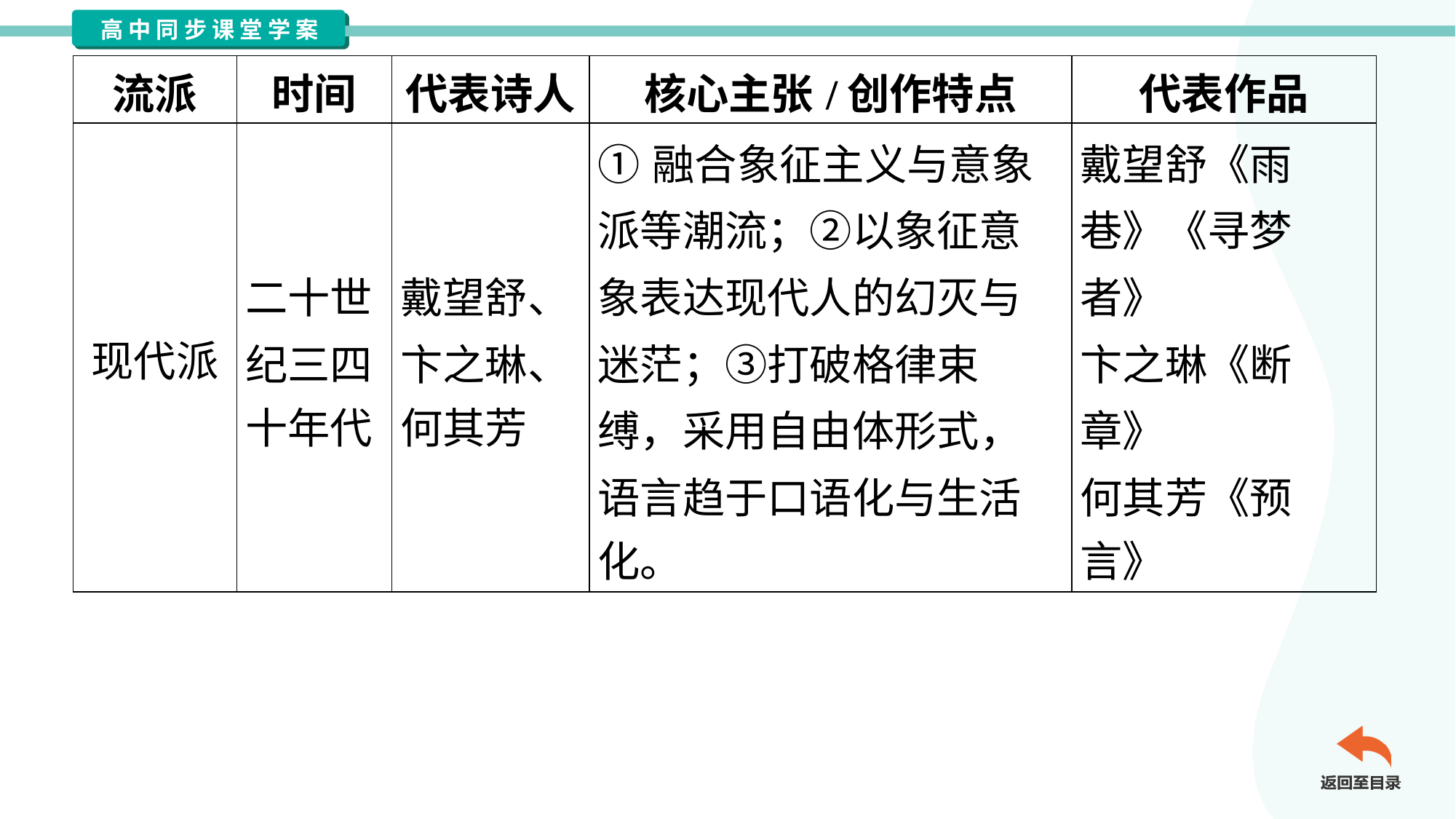

| 流派 | 时间 | 代表诗人 | 核心主张/创作特点 | 代表作品 |
| --- | --- | --- | --- | --- |
| 现代派 | 二十世 纪三四 十年代 | 戴望舒、 卞之琳、 何其芳 | ①融合象征主义与意象 派等潮流；②以象征意 象表达现代人的幻灭与 迷茫；③打破格律束 缚，采用自由体形式， 语言趋于口语化与生活 化。 | 戴望舒《雨 巷》《寻梦 者》 卞之琳《断 章》 何其芳《预 言》 |